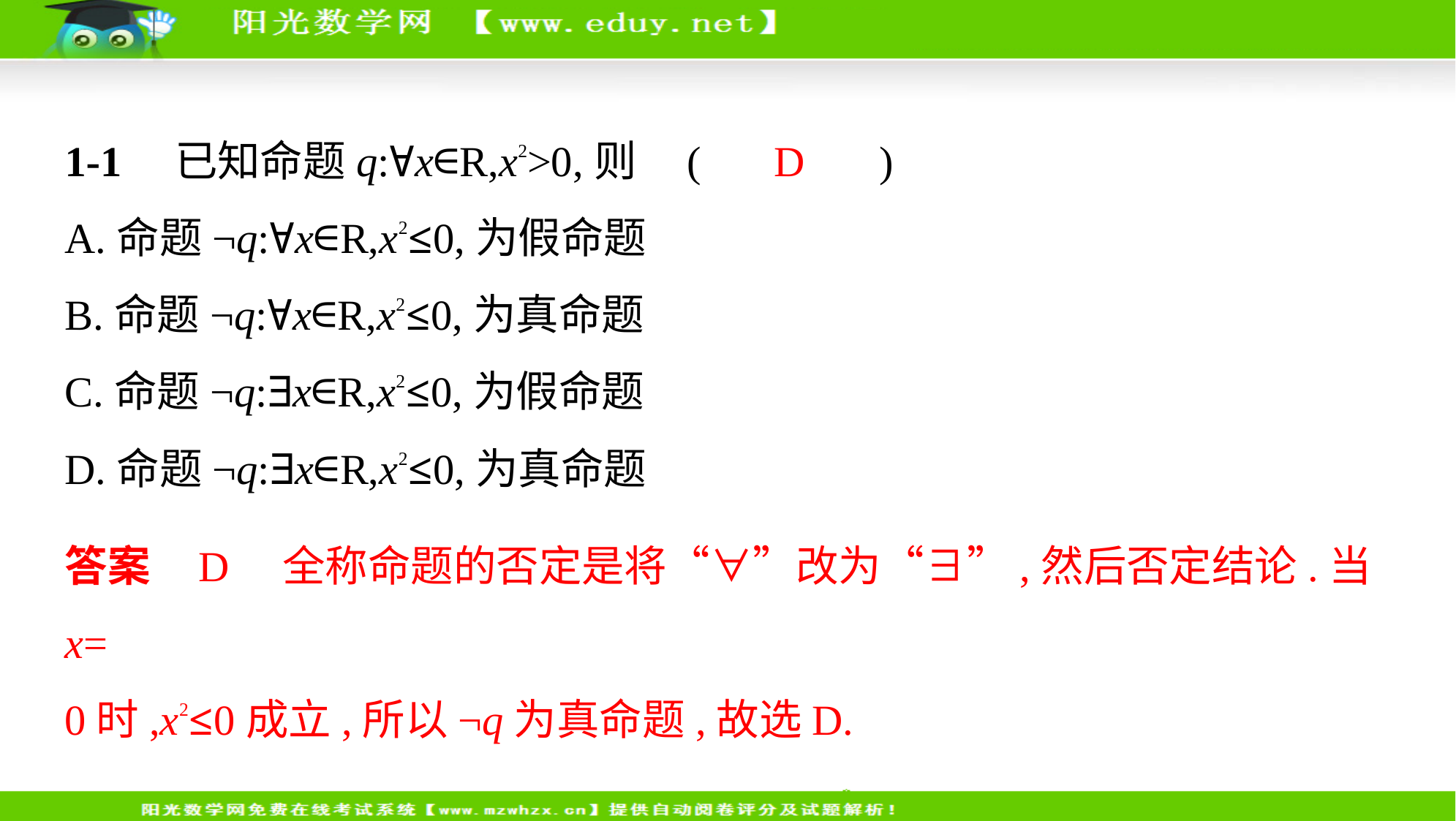

1-1　已知命题q:∀x∈R,x2>0,则 (　 D 　)
A.命题¬q:∀x∈R,x2≤0,为假命题
B.命题¬q:∀x∈R,x2≤0,为真命题
C.命题¬q:∃x∈R,x2≤0,为假命题
D.命题¬q:∃x∈R,x2≤0,为真命题

答案    D　全称命题的否定是将“∀”改为“∃”,然后否定结论.当x=
0时,x2≤0成立,所以¬q为真命题,故选D.